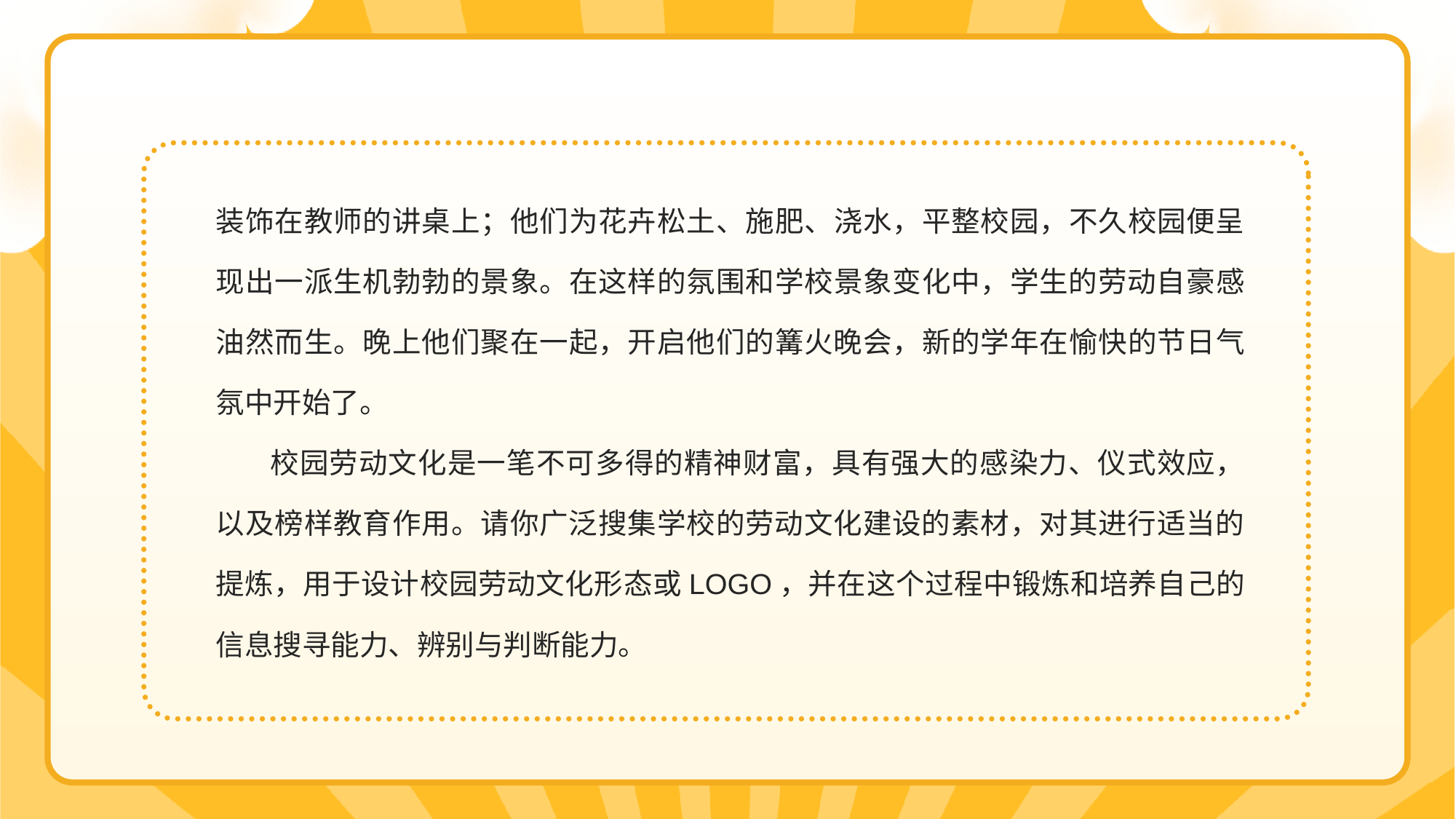

装饰在教师的讲桌上；他们为花卉松土、施肥、浇水，平整校园，不久校园便呈现出一派生机勃勃的景象。在这样的氛围和学校景象变化中，学生的劳动自豪感油然而生。晚上他们聚在一起，开启他们的篝火晚会，新的学年在愉快的节日气氛中开始了。
校园劳动文化是一笔不可多得的精神财富，具有强大的感染力、仪式效应，以及榜样教育作用。请你广泛搜集学校的劳动文化建设的素材，对其进行适当的提炼，用于设计校园劳动文化形态或LOGO，并在这个过程中锻炼和培养自己的信息搜寻能力、辨别与判断能力。